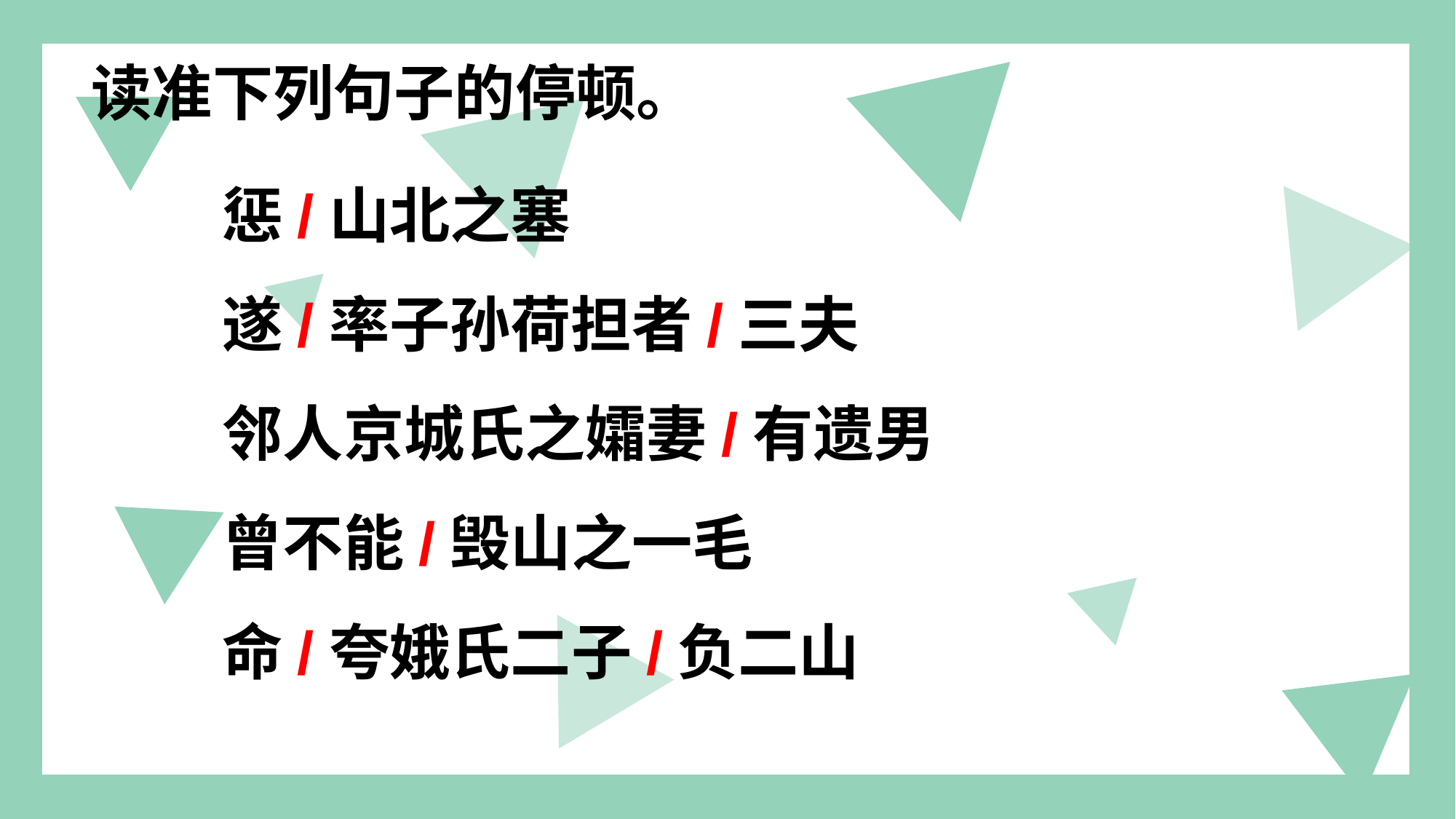

读准下列句子的停顿。

惩/山北之塞
遂/率子孙荷担者/三夫
邻人京城氏之孀妻/有遗男
曾不能/毁山之一毛
命/夸娥氏二子/负二山